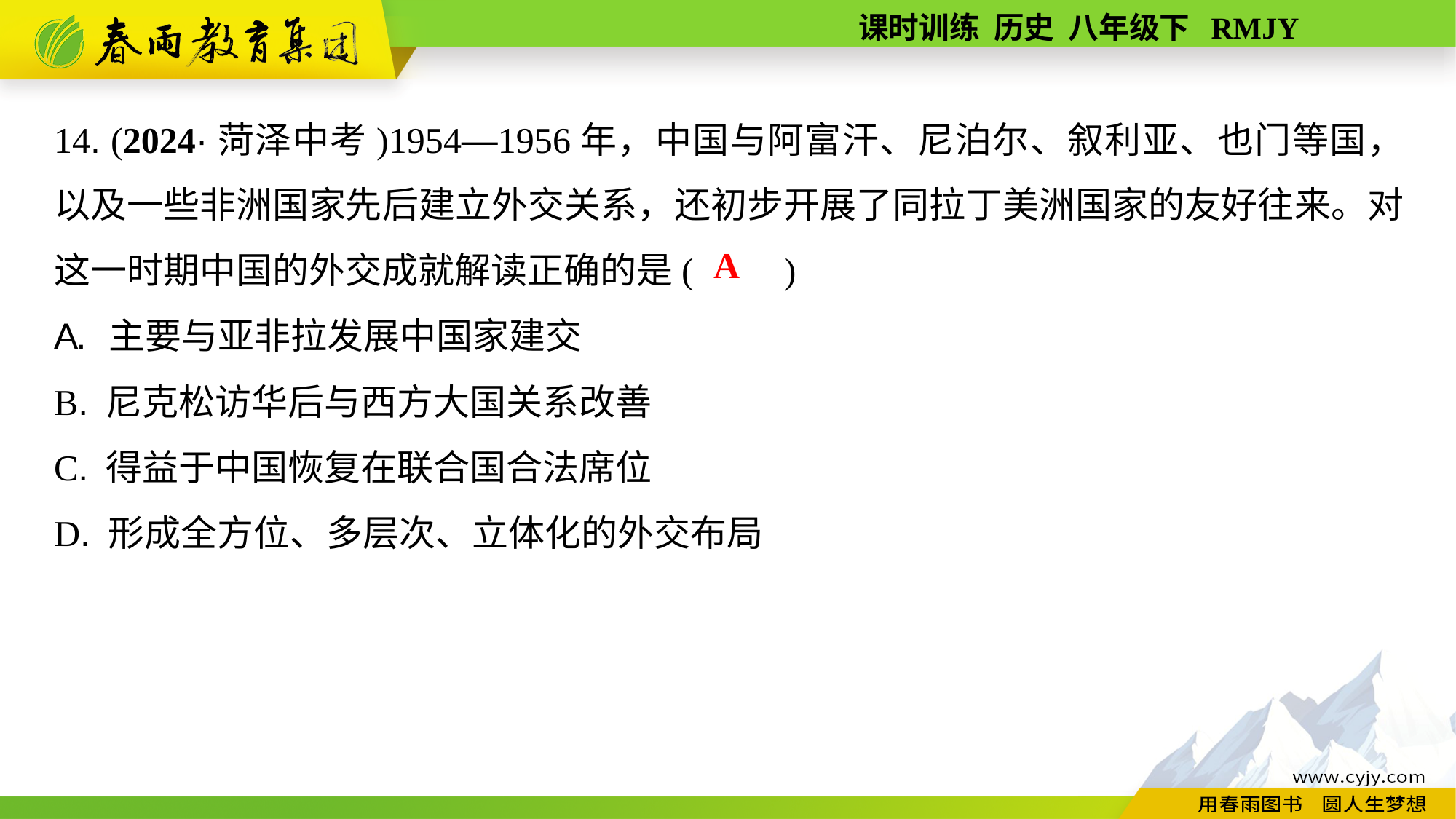

14. (2024·菏泽中考)1954—1956年，中国与阿富汗、尼泊尔、叙利亚、也门等国，以及一些非洲国家先后建立外交关系，还初步开展了同拉丁美洲国家的友好往来。对这一时期中国的外交成就解读正确的是(　　)
主要与亚非拉发展中国家建交
B. 尼克松访华后与西方大国关系改善
C. 得益于中国恢复在联合国合法席位
D. 形成全方位、多层次、立体化的外交布局
A